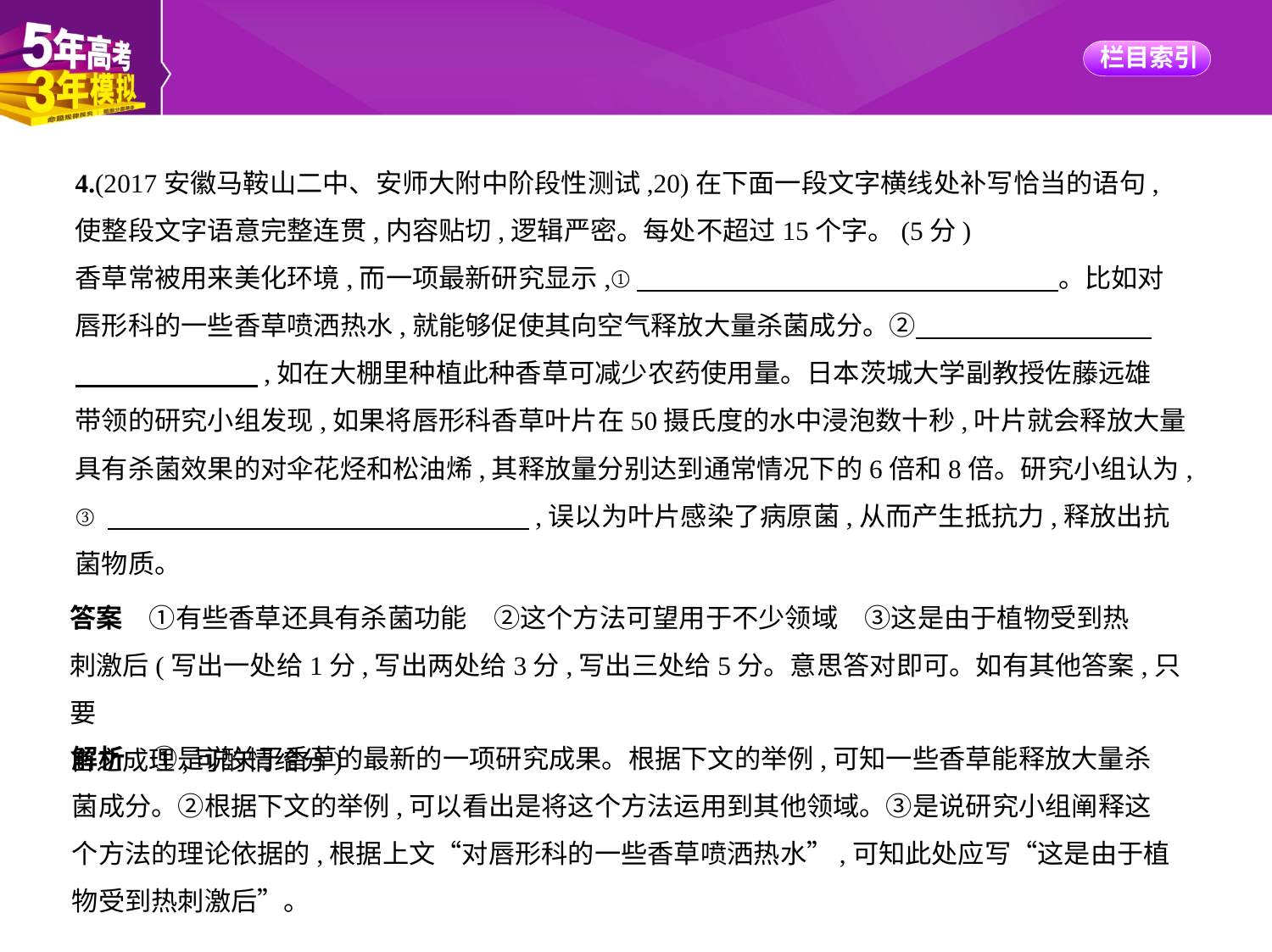

4.(2017安徽马鞍山二中、安师大附中阶段性测试,20)在下面一段文字横线处补写恰当的语句,
使整段文字语意完整连贯,内容贴切,逻辑严密。每处不超过15个字。(5分)
香草常被用来美化环境,而一项最新研究显示,①　　　　　　　　　　　　　　　    。比如对
唇形科的一些香草喷洒热水,就能够促使其向空气释放大量杀菌成分。②　　　　　　　　    
　　　　　　    ,如在大棚里种植此种香草可减少农药使用量。日本茨城大学副教授佐藤远雄
带领的研究小组发现,如果将唇形科香草叶片在50摄氏度的水中浸泡数十秒,叶片就会释放大量
具有杀菌效果的对伞花烃和松油烯,其释放量分别达到通常情况下的6倍和8倍。研究小组认为,
③　　　　　　　　　　　　　　　    ,误以为叶片感染了病原菌,从而产生抵抗力,释放出抗
菌物质。
答案　①有些香草还具有杀菌功能　②这个方法可望用于不少领域　③这是由于植物受到热
刺激后(写出一处给1分,写出两处给3分,写出三处给5分。意思答对即可。如有其他答案,只要
言之成理,可酌情给分)
解析　①是说关于香草的最新的一项研究成果。根据下文的举例,可知一些香草能释放大量杀
菌成分。②根据下文的举例,可以看出是将这个方法运用到其他领域。③是说研究小组阐释这
个方法的理论依据的,根据上文“对唇形科的一些香草喷洒热水”,可知此处应写“这是由于植
物受到热刺激后”。